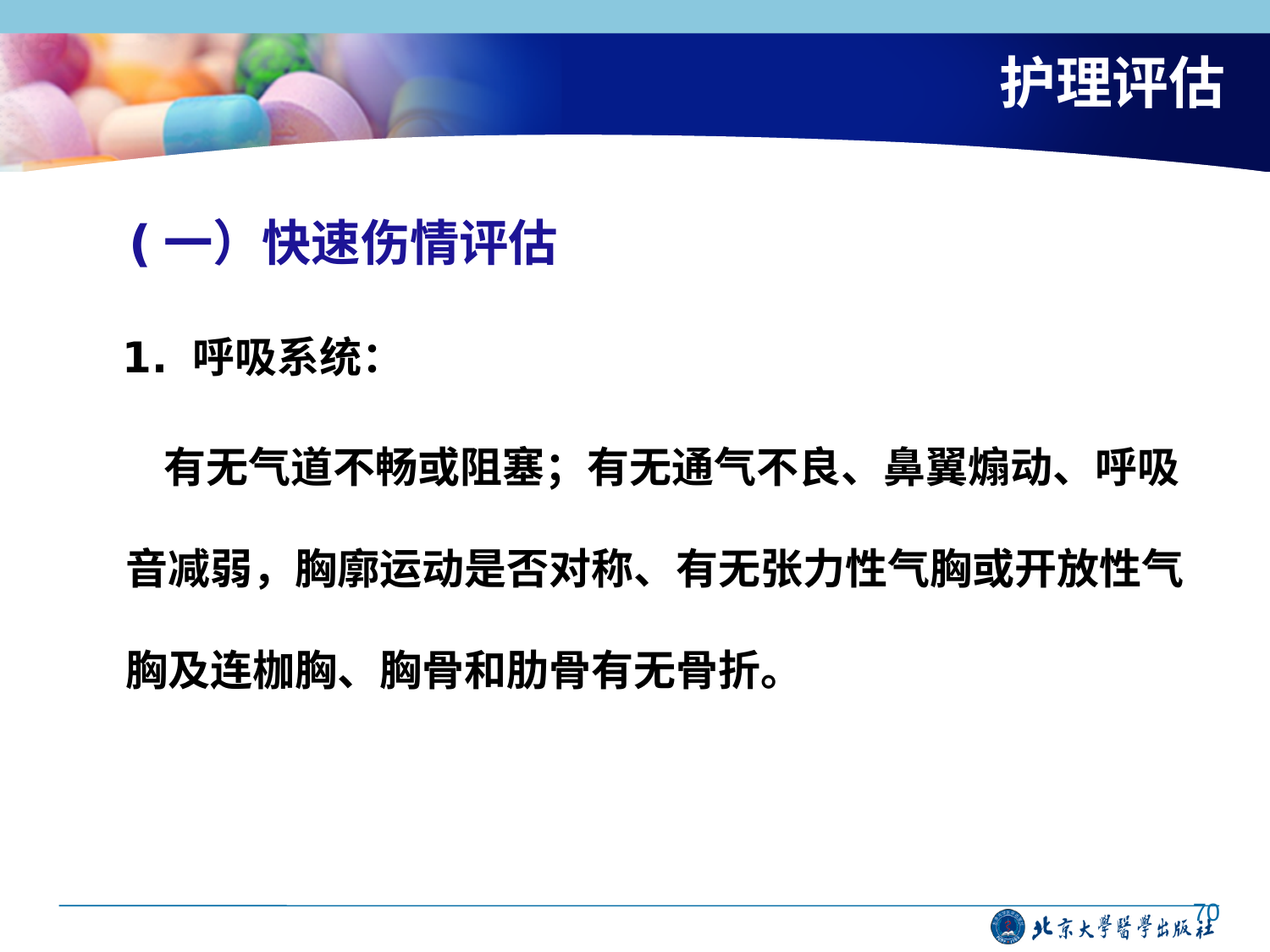

# 护理评估
   (一）快速伤情评估
   1. 呼吸系统：
        有无气道不畅或阻塞；有无通气不良、鼻翼煽动、呼吸音减弱，胸廓运动是否对称、有无张力性气胸或开放性气胸及连枷胸、胸骨和肋骨有无骨折。
70